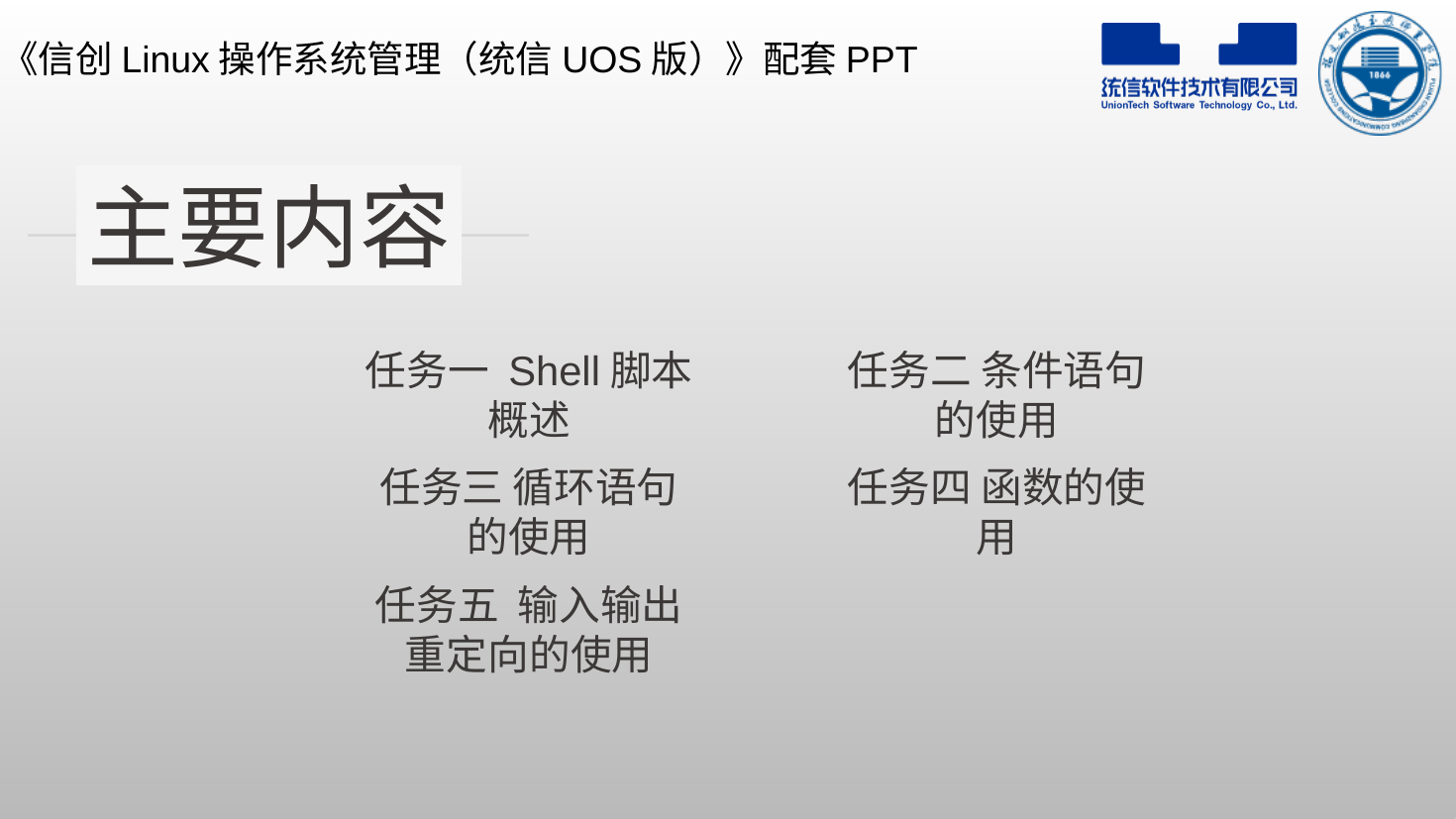

主要内容
任务一 Shell脚本概述
任务二 条件语句的使用
任务三 循环语句的使用
任务四 函数的使用
任务五  输入输出重定向的使用